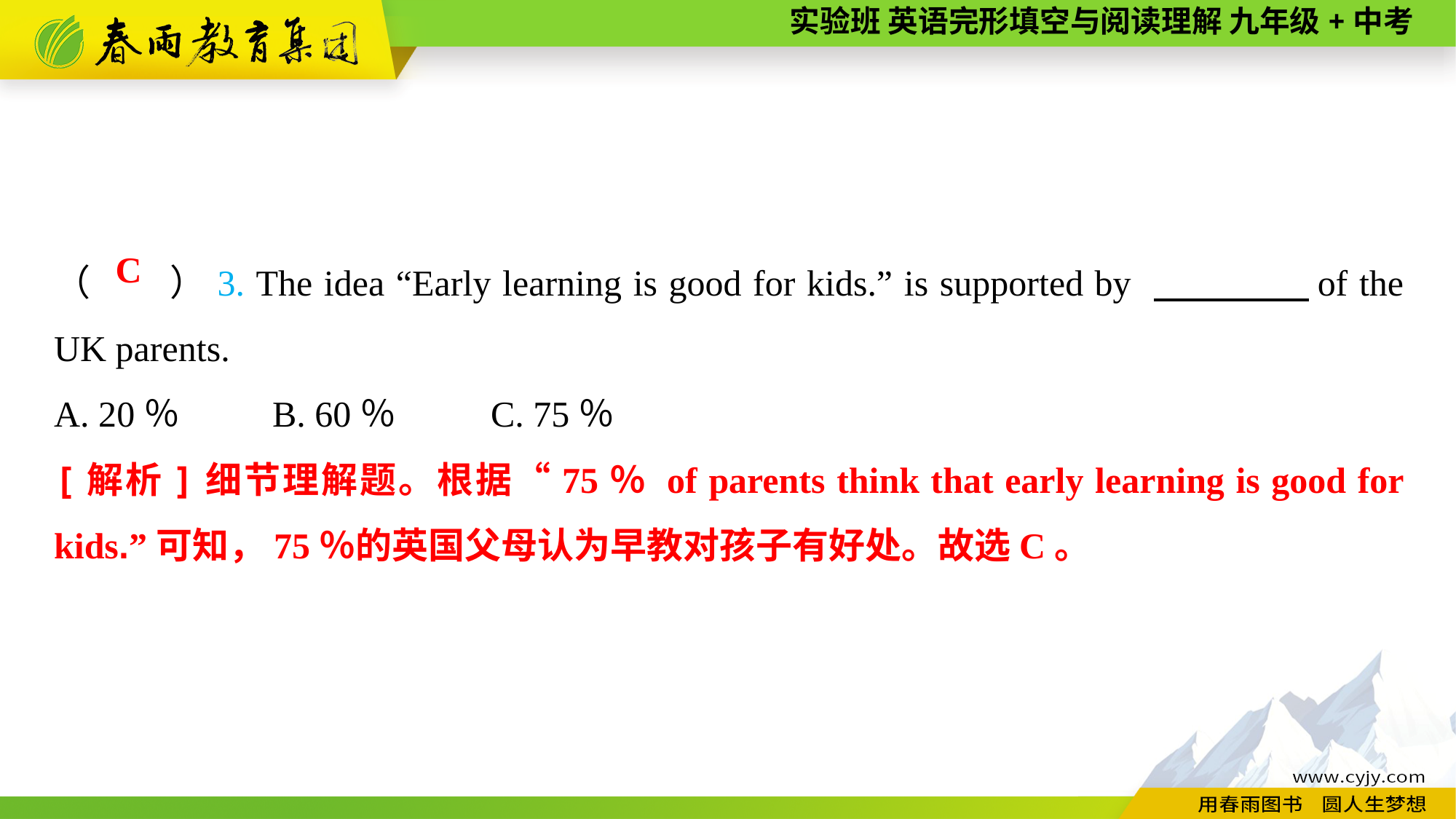

（　　）3. The idea “Early learning is good for kids.” is supported by 　　　　of the UK parents.
A. 20％	B. 60％	C. 75％
C
[解析]细节理解题。根据“75％ of parents think that early learning is good for kids.”可知，75％的英国父母认为早教对孩子有好处。故选C。